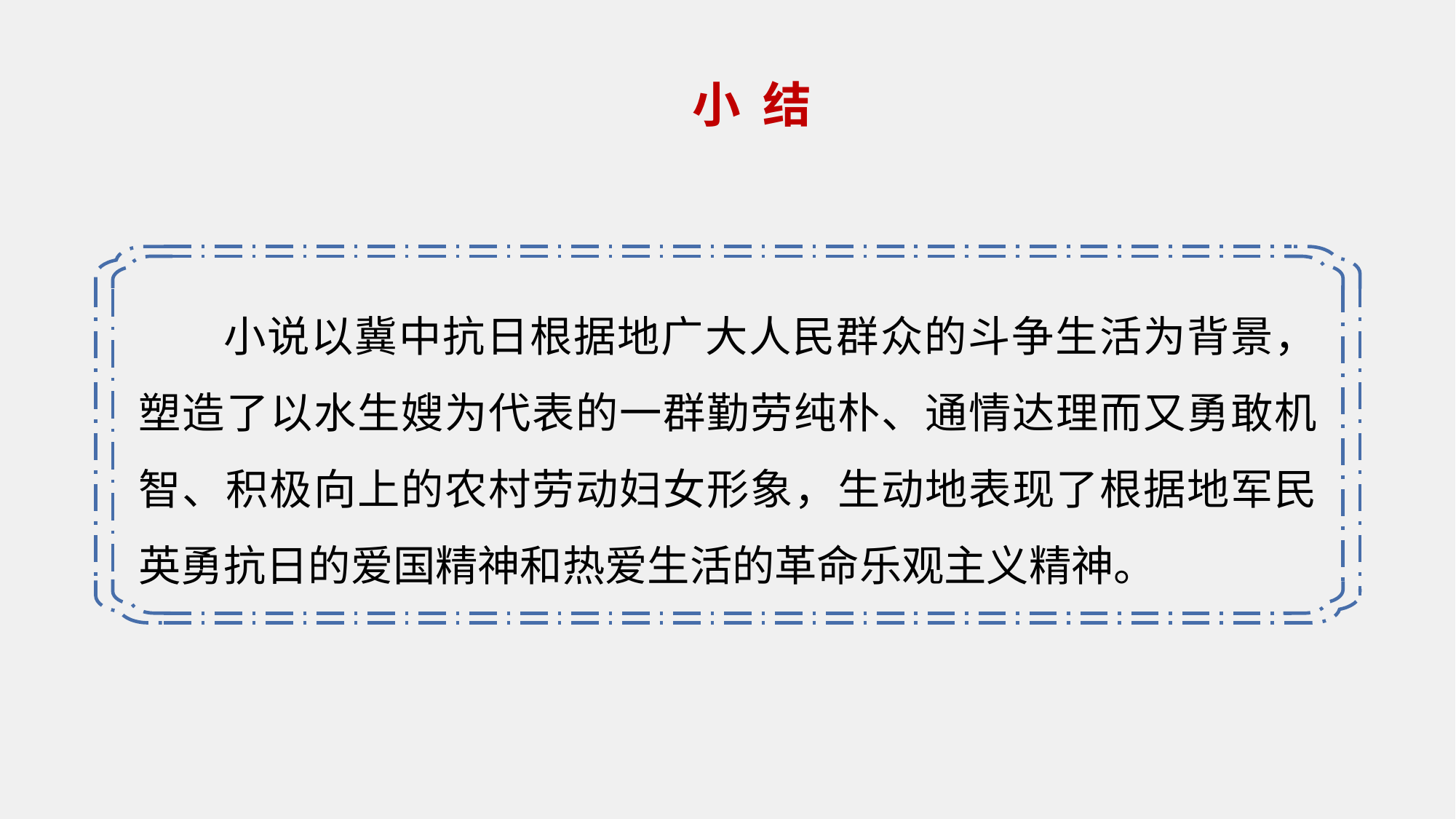

小  结

小说以冀中抗日根据地广大人民群众的斗争生活为背景，塑造了以水生嫂为代表的一群勤劳纯朴、通情达理而又勇敢机智、积极向上的农村劳动妇女形象，生动地表现了根据地军民英勇抗日的爱国精神和热爱生活的革命乐观主义精神。